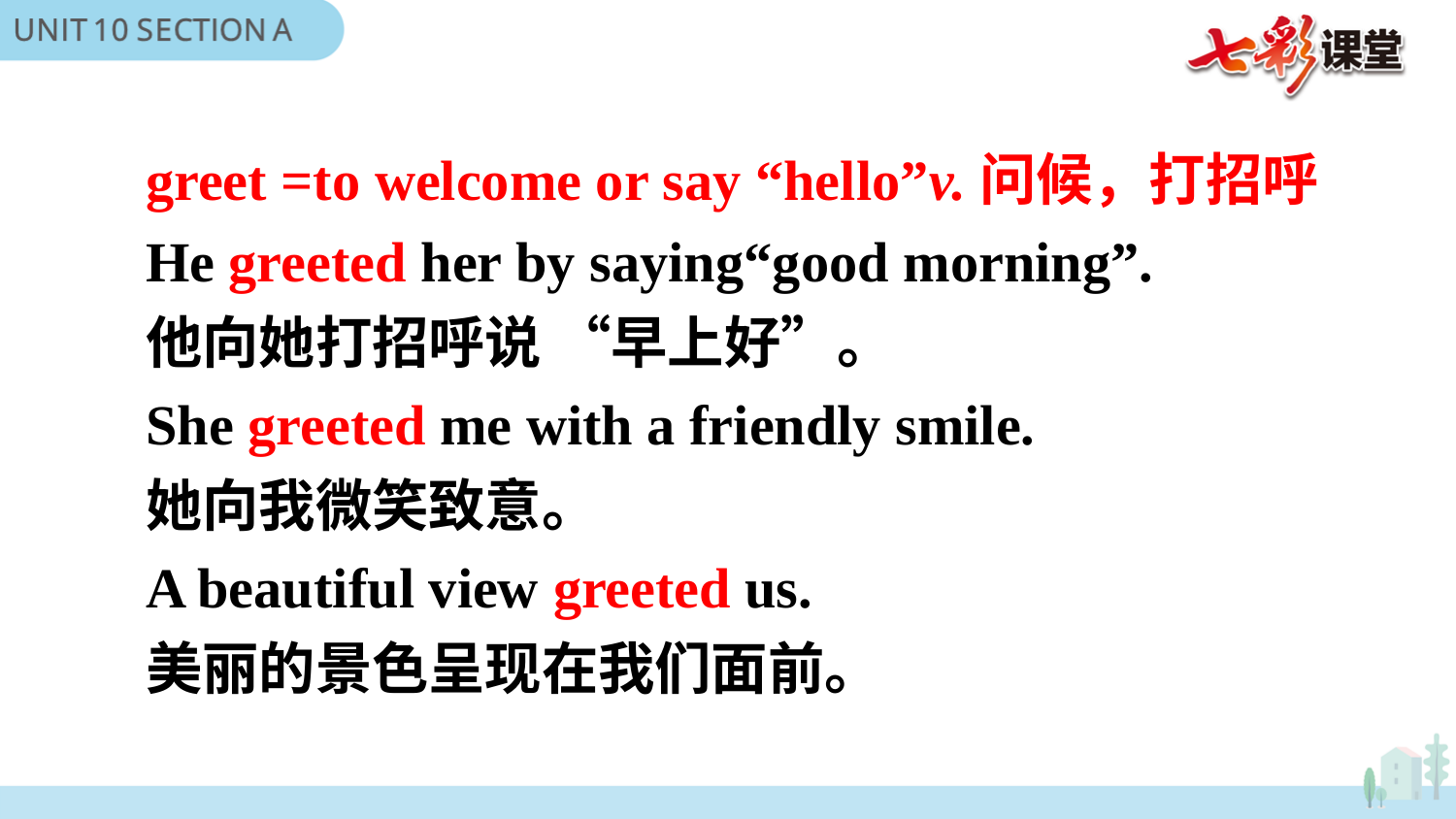

greet =to welcome or say “hello”v.问候，打招呼
He greeted her by saying“good morning”.
他向她打招呼说 “早上好”。
She greeted me with a friendly smile.
她向我微笑致意。
A beautiful view greeted us.
美丽的景色呈现在我们面前。